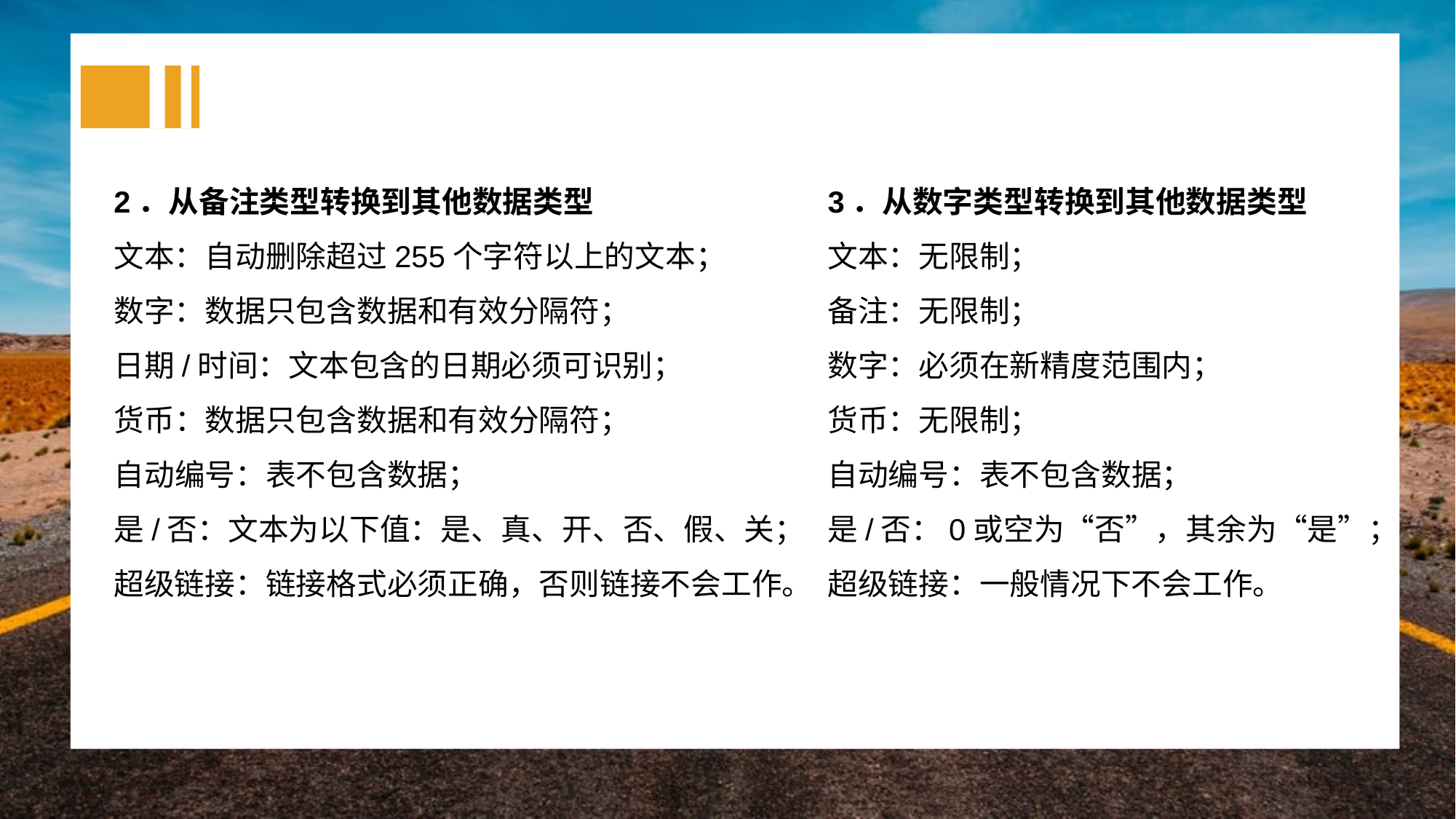

3．从数字类型转换到其他数据类型
文本：无限制；
备注：无限制；
数字：必须在新精度范围内；
货币：无限制；
自动编号：表不包含数据；
是/否：0或空为“否”，其余为“是”；
超级链接：一般情况下不会工作。
2．从备注类型转换到其他数据类型
文本：自动删除超过255个字符以上的文本；
数字：数据只包含数据和有效分隔符；
日期/时间：文本包含的日期必须可识别；
货币：数据只包含数据和有效分隔符；
自动编号：表不包含数据；
是/否：文本为以下值：是、真、开、否、假、关；
超级链接：链接格式必须正确，否则链接不会工作。